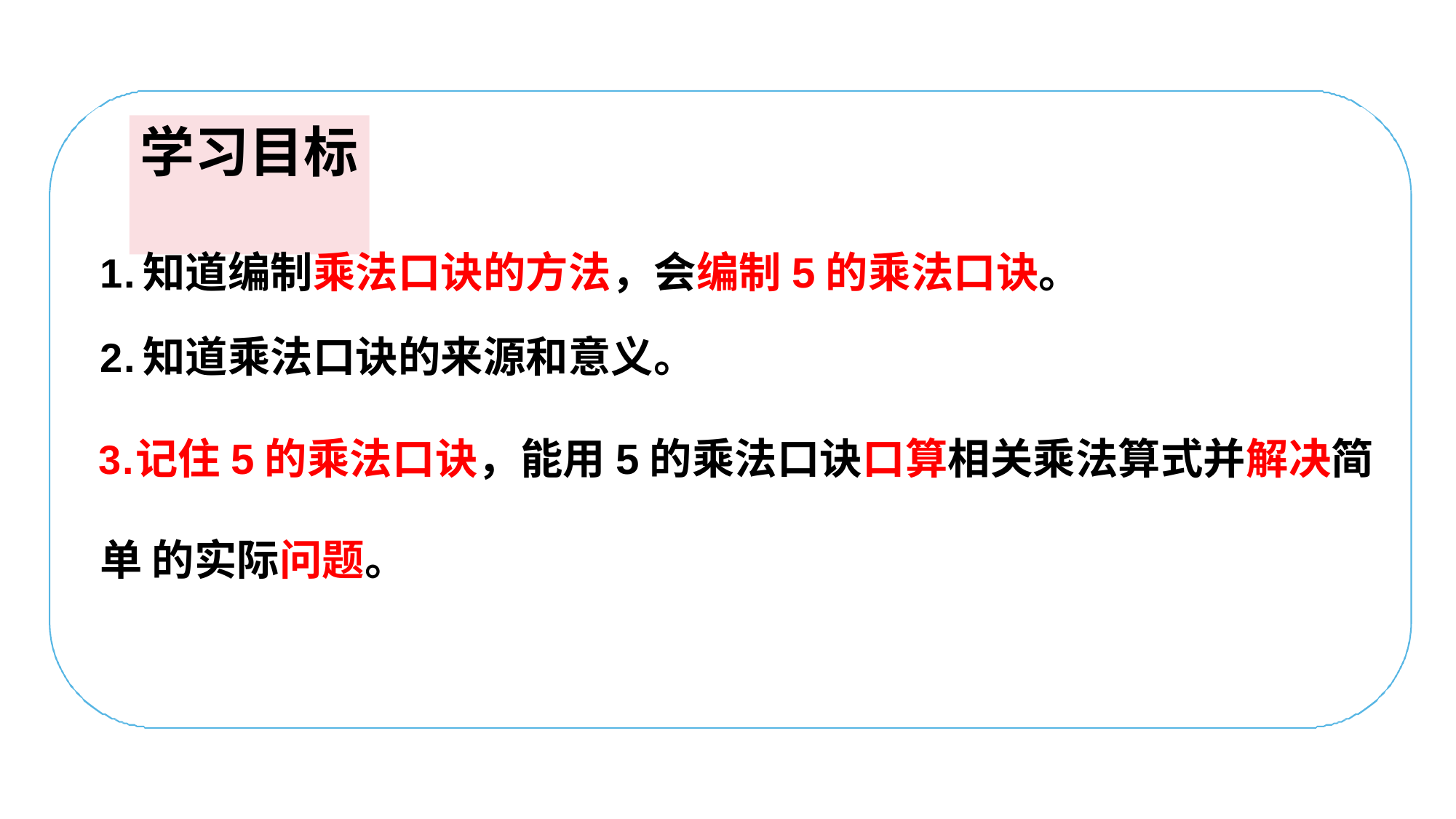

# 学习目标
知道编制乘法口诀的方法，会编制5的乘法口诀。

知道乘法口诀的来源和意义。
记住5的乘法口诀，能用5的乘法口诀口算相关乘法算式并解决简单 的实际问题。